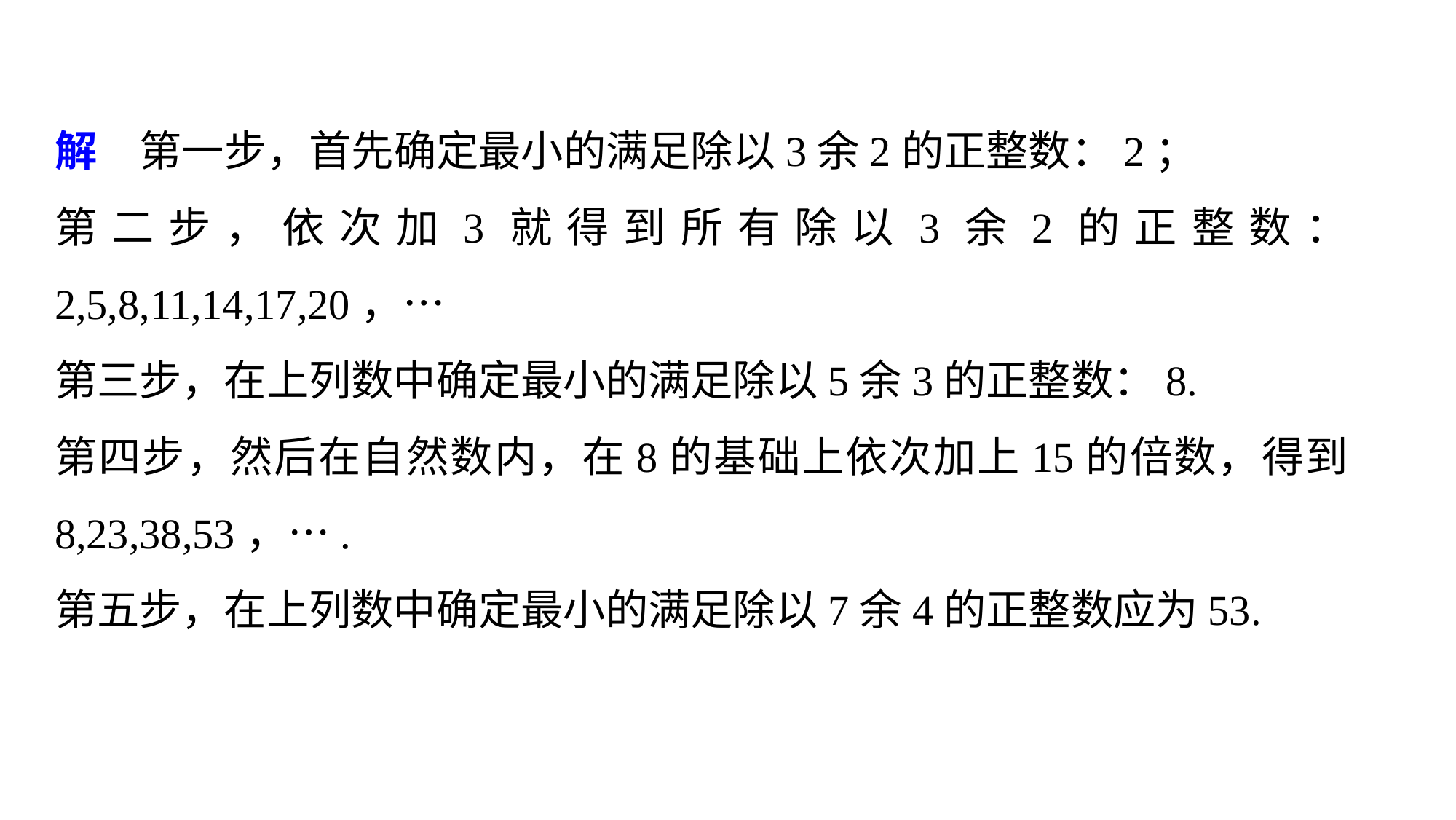

解　第一步，首先确定最小的满足除以3余2的正整数：2；
第二步，依次加3就得到所有除以3余2的正整数：2,5,8,11,14,17,20，…
第三步，在上列数中确定最小的满足除以5余3的正整数：8.
第四步，然后在自然数内，在8的基础上依次加上15的倍数，得到8,23,38,53，….
第五步，在上列数中确定最小的满足除以7余4的正整数应为53.